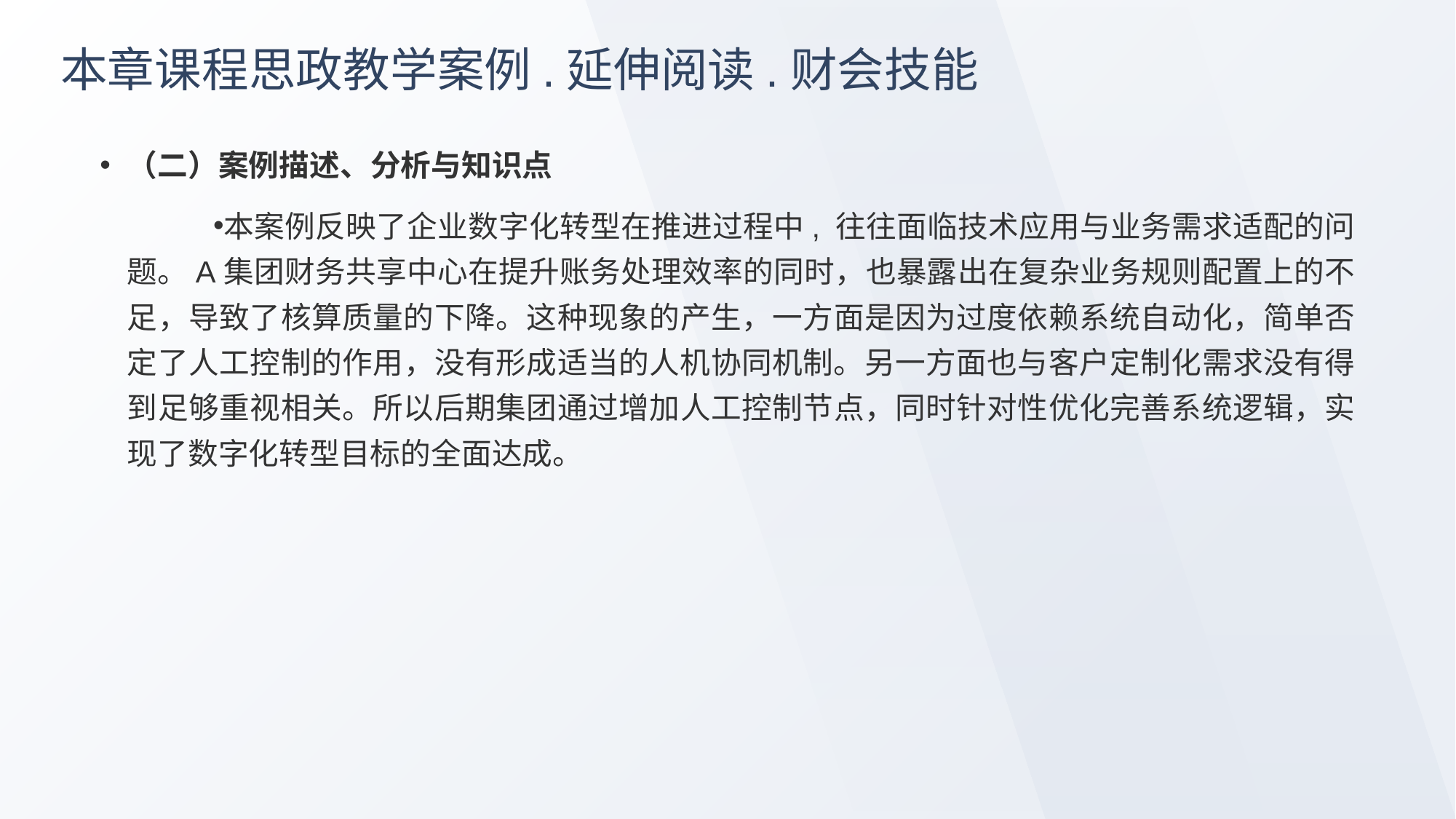

# 本章课程思政教学案例.延伸阅读.财会技能
（二）案例描述、分析与知识点
本案例反映了企业数字化转型在推进过程中, 往往面临技术应用与业务需求适配的问题。A集团财务共享中心在提升账务处理效率的同时，也暴露出在复杂业务规则配置上的不足，导致了核算质量的下降。这种现象的产生，一方面是因为过度依赖系统自动化，简单否定了人工控制的作用，没有形成适当的人机协同机制。另一方面也与客户定制化需求没有得到足够重视相关。所以后期集团通过增加人工控制节点，同时针对性优化完善系统逻辑，实现了数字化转型目标的全面达成。